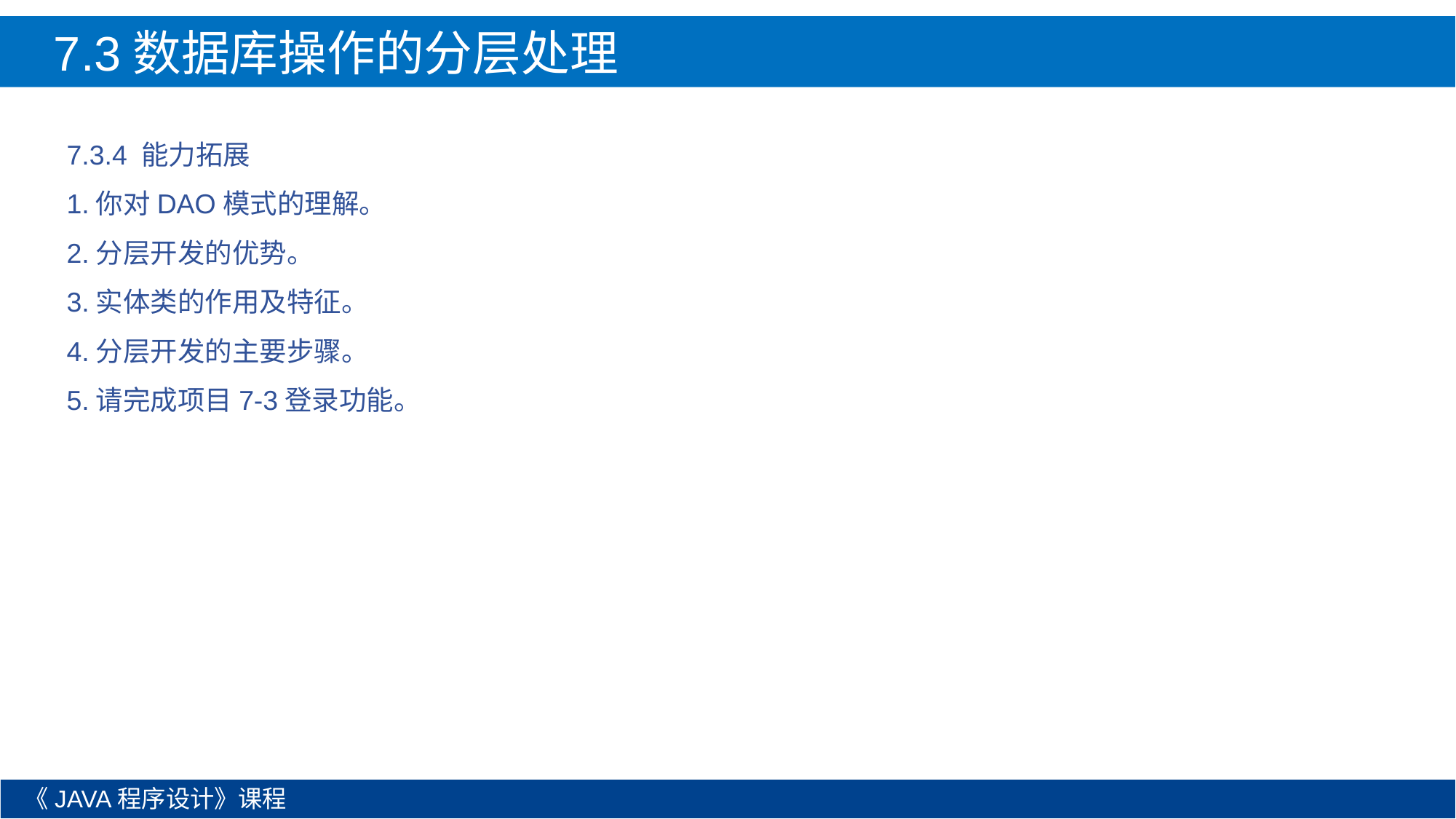

7.3数据库操作的分层处理
7.3.4 能力拓展
1.你对DAO模式的理解。
2.分层开发的优势。
3.实体类的作用及特征。
4.分层开发的主要步骤。
5.请完成项目7-3登录功能。
《JAVA程序设计》课程